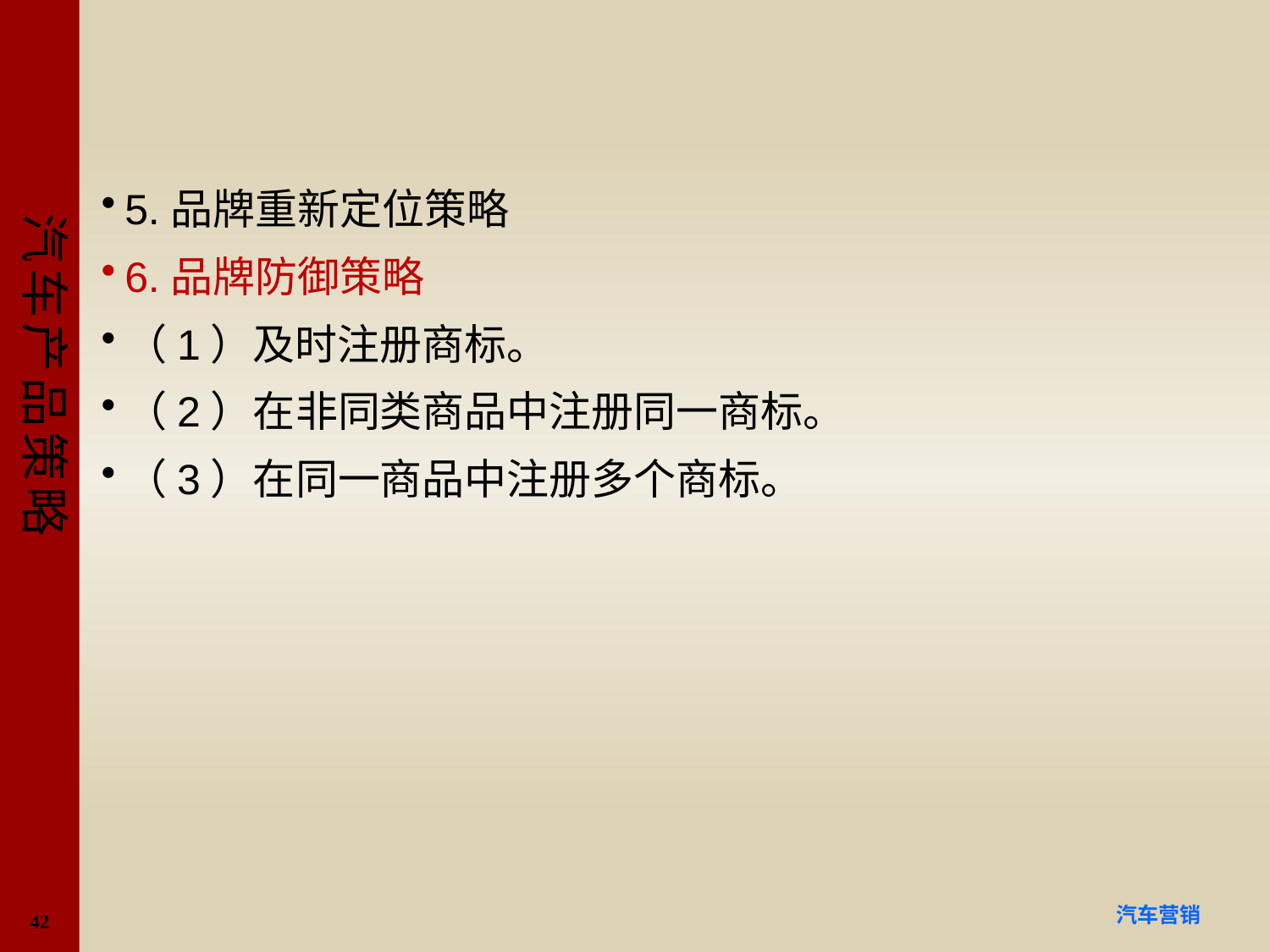

#
5.品牌重新定位策略
6.品牌防御策略
（1）及时注册商标。
（2）在非同类商品中注册同一商标。
（3）在同一商品中注册多个商标。
42